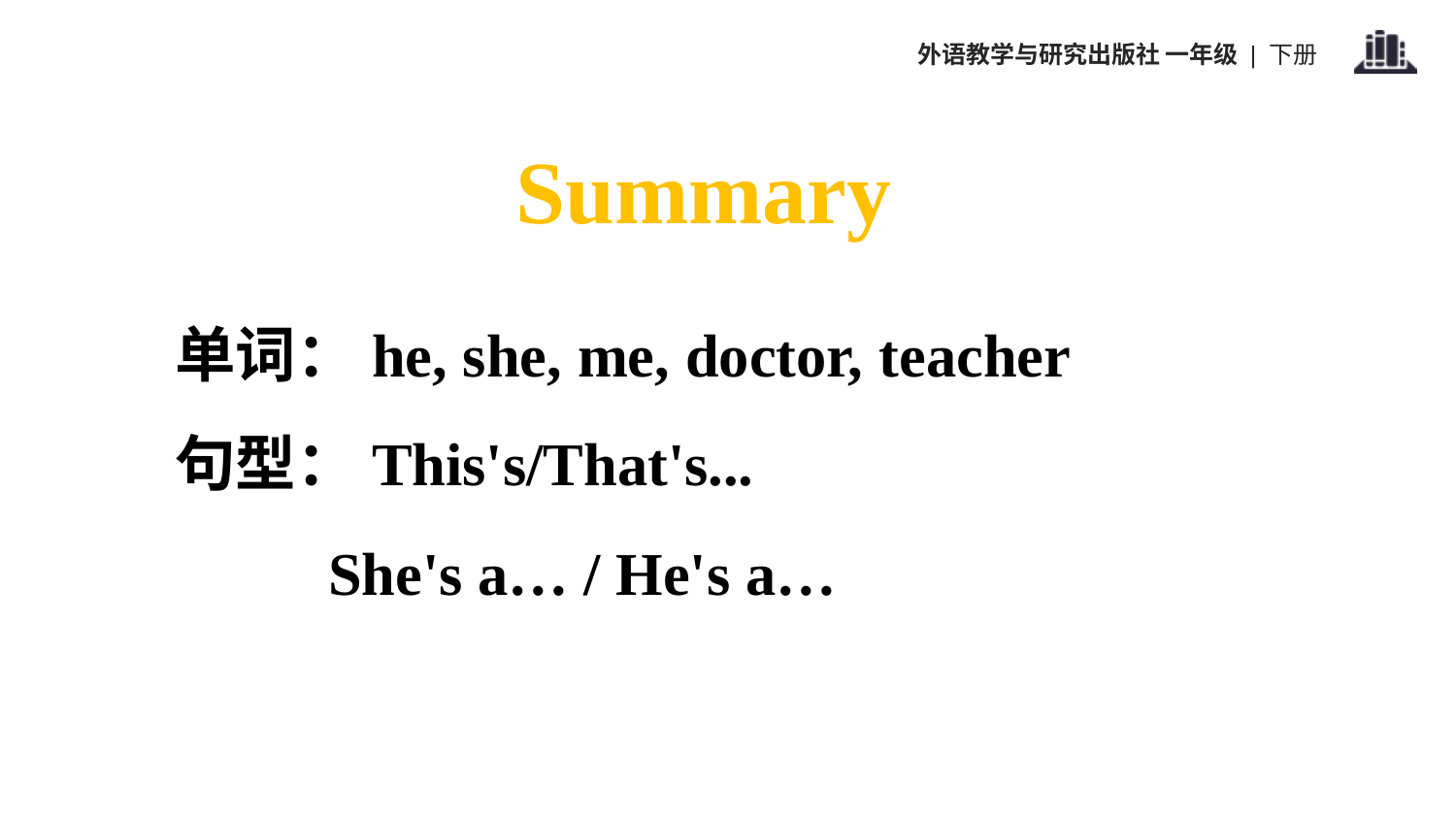

Summary
单词：he, she, me, doctor, teacher
句型：This's/That's...
          She's a… / He's a…